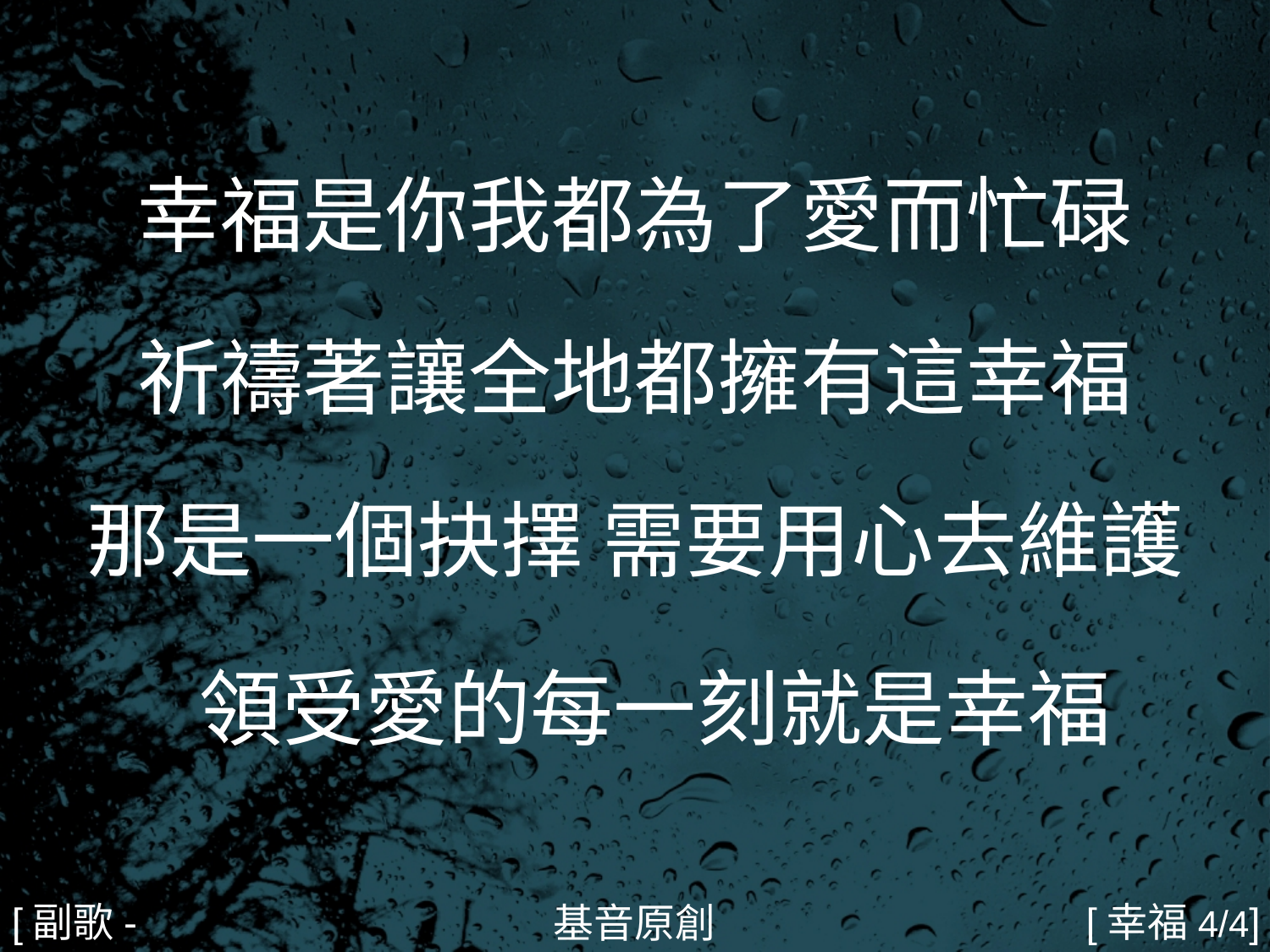

幸福是你我都為了愛而忙碌

祈禱著讓全地都擁有這幸福

那是一個抉擇 需要用心去維護

 領受愛的每一刻就是幸福

#

[副歌-2]
[幸福4/4]
基音原創